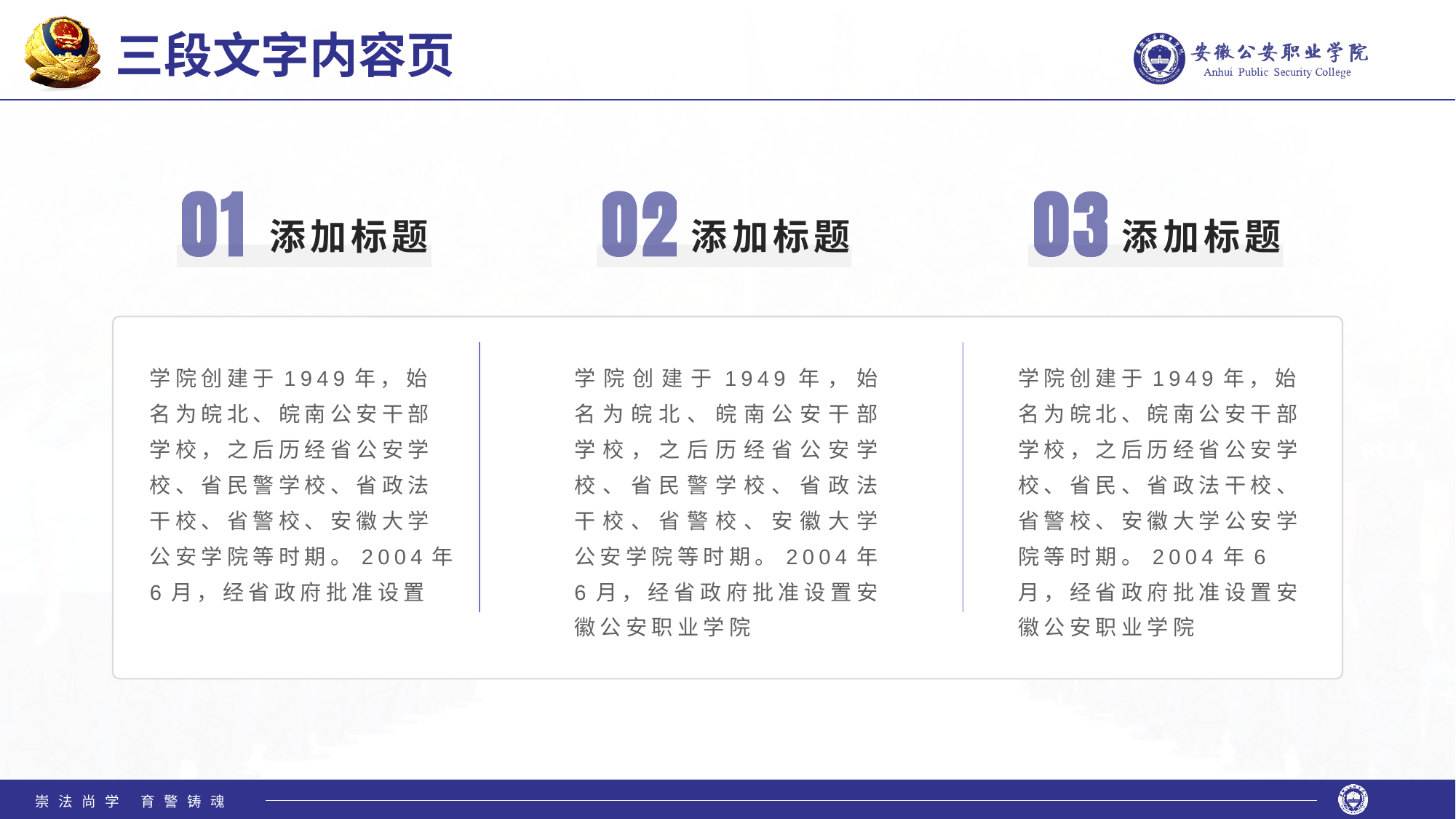

三段文字内容页
01
02
03
添加标题
添加标题
添加标题

学院创建于1949年，始名为皖北、皖南公安干部学校，之后历经省公安学校、省民警学校、省政法干校、省警校、安徽大学公安学院等时期。2004年6月，经省政府批准设置
学院创建于1949年，始名为皖北、皖南公安干部学校，之后历经省公安学校、省民警学校、省政法干校、省警校、安徽大学公安学院等时期。2004年6月，经省政府批准设置安徽公安职业学院
学院创建于1949年，始名为皖北、皖南公安干部学校，之后历经省公安学校、省民、省政法干校、省警校、安徽大学公安学院等时期。2004年6月，经省政府批准设置安徽公安职业学院